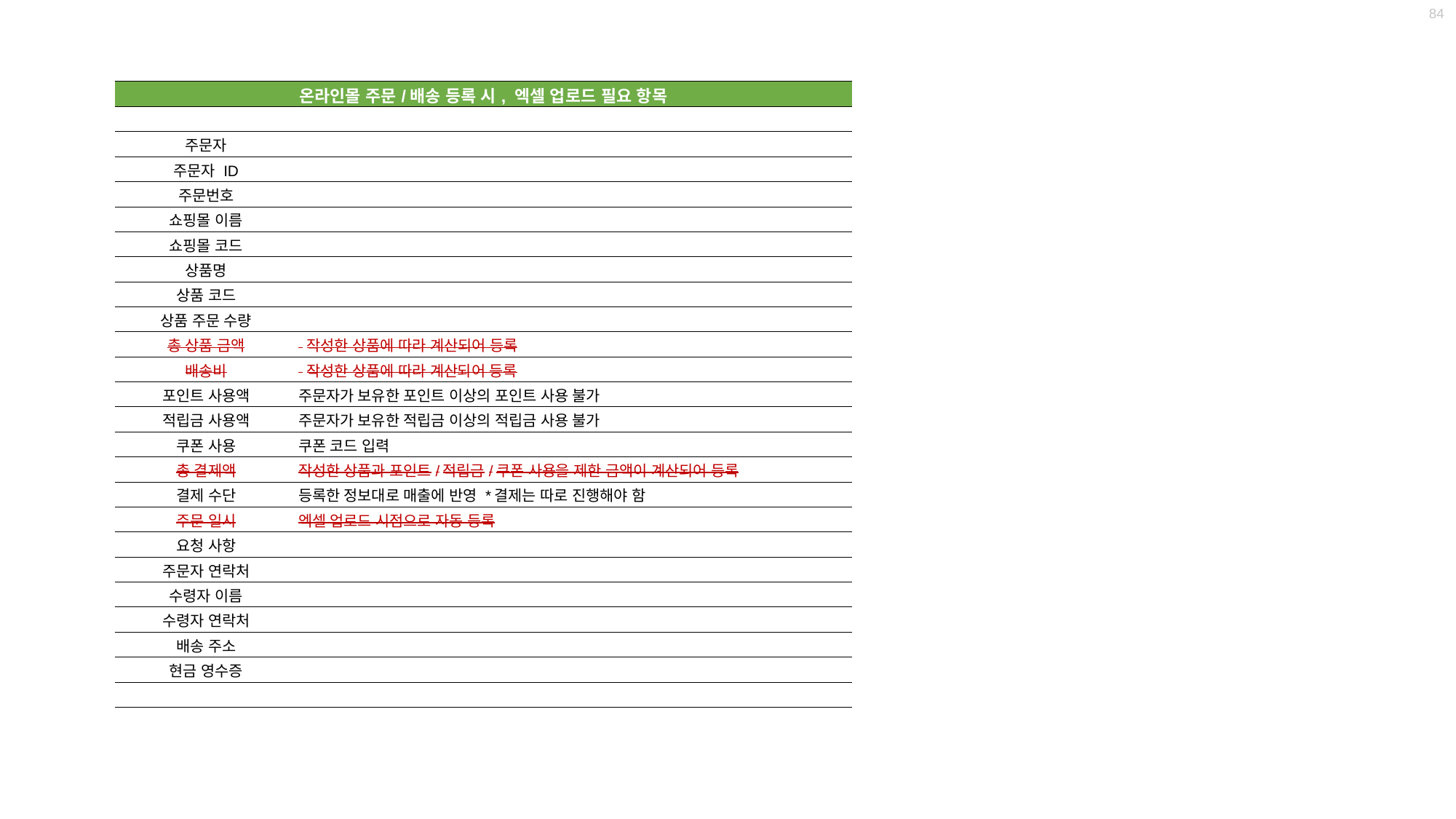

84
| 온라인몰 주문/배송 등록 시, 엑셀 업로드 필요 항목 |  |
| --- | --- |
|  |  |
| 주문자 |  |
| 주문자 ID |  |
| 주문번호 |  |
| 쇼핑몰 이름 |  |
| 쇼핑몰 코드 |  |
| 상품명 |  |
| 상품 코드 |  |
| 상품 주문 수량 |  |
| 총 상품 금액 | 작성한 상품에 따라 계산되어 등록 |
| 배송비 | 작성한 상품에 따라 계산되어 등록 |
| 포인트 사용액 | 주문자가 보유한 포인트 이상의 포인트 사용 불가 |
| 적립금 사용액 | 주문자가 보유한 적립금 이상의 적립금 사용 불가 |
| 쿠폰 사용 | 쿠폰 코드 입력 |
| 총 결제액 | 작성한 상품과 포인트/적립금/쿠폰 사용을 제한 금액이 계산되어 등록 |
| 결제 수단 | 등록한 정보대로 매출에 반영 \*결제는 따로 진행해야 함 |
| 주문 일시 | 엑셀 업로드 시점으로 자동 등록 |
| 요청 사항 |  |
| 주문자 연락처 |  |
| 수령자 이름 |  |
| 수령자 연락처 |  |
| 배송 주소 |  |
| 현금 영수증 |  |
|  |  |